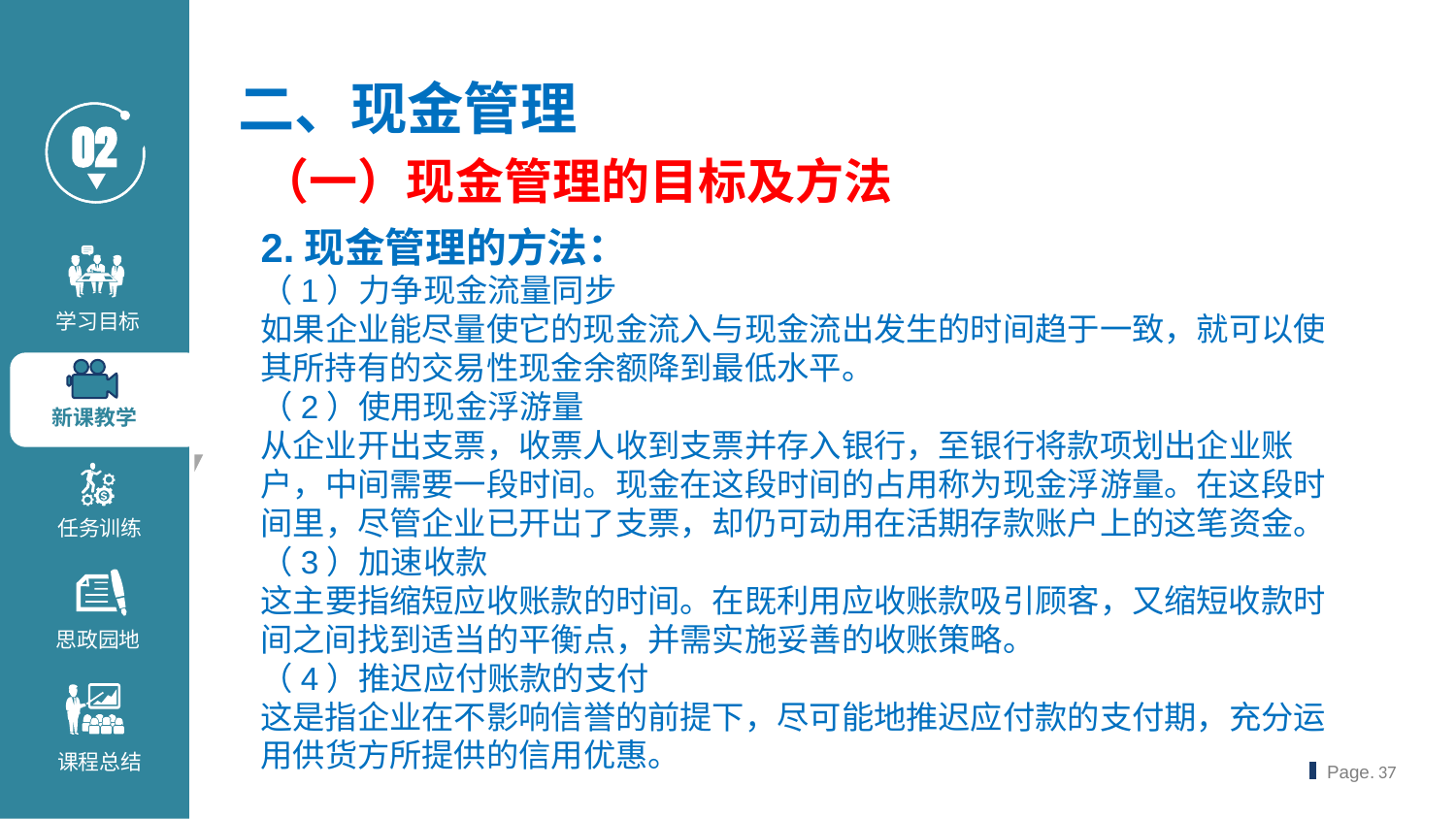

二、现金管理
（一）现金管理的目标及方法
2.现金管理的方法：
（1）力争现金流量同步
如果企业能尽量使它的现金流入与现金流出发生的时间趋于一致，就可以使其所持有的交易性现金余额降到最低水平。
（2）使用现金浮游量
从企业开出支票，收票人收到支票并存入银行，至银行将款项划出企业账户，中间需要一段时间。现金在这段时间的占用称为现金浮游量。在这段时间里，尽管企业已开岀了支票，却仍可动用在活期存款账户上的这笔资金。
（3）加速收款
这主要指缩短应收账款的时间。在既利用应收账款吸引顾客，又缩短收款时间之间找到适当的平衡点，并需实施妥善的收账策略。
（4）推迟应付账款的支付
这是指企业在不影响信誉的前提下，尽可能地推迟应付款的支付期，充分运用供货方所提供的信用优惠。